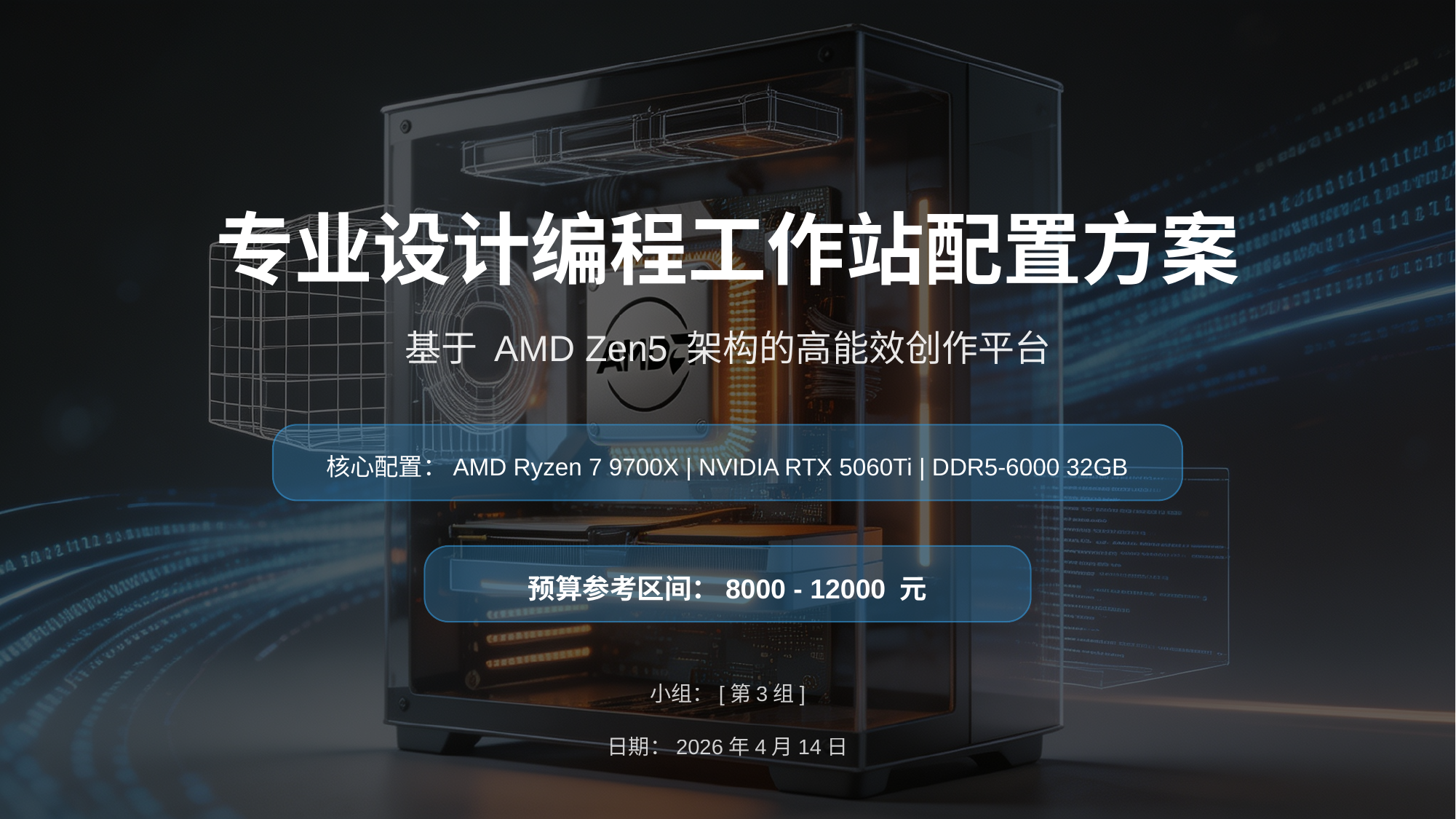

专业设计编程工作站配置方案
基于 AMD Zen5 架构的高能效创作平台

核心配置：AMD Ryzen 7 9700X | NVIDIA RTX 5060Ti | DDR5-6000 32GB

预算参考区间：8000 - 12000 元
小组：[第3组]
日期：2026年4月14日